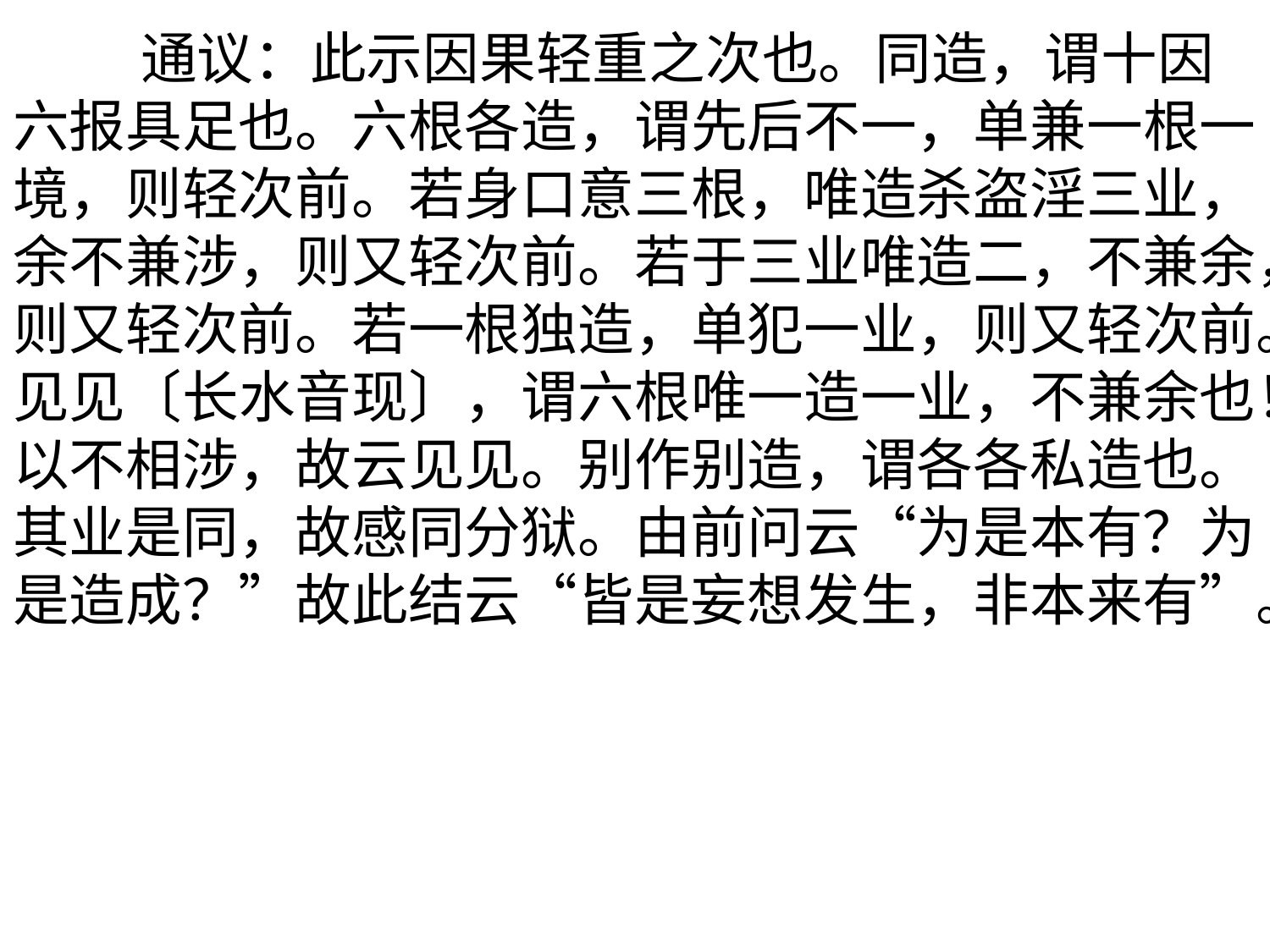

通议：此示因果轻重之次也。同造，谓十因六报具足也。六根各造，谓先后不一，单兼一根一境，则轻次前。若身口意三根，唯造杀盗淫三业，余不兼涉，则又轻次前。若于三业唯造二，不兼余，则又轻次前。若一根独造，单犯一业，则又轻次前。见见〔长水音现〕，谓六根唯一造一业，不兼余也！以不相涉，故云见见。别作别造，谓各各私造也。其业是同，故感同分狱。由前问云“为是本有？为是造成？”故此结云“皆是妄想发生，非本来有”。